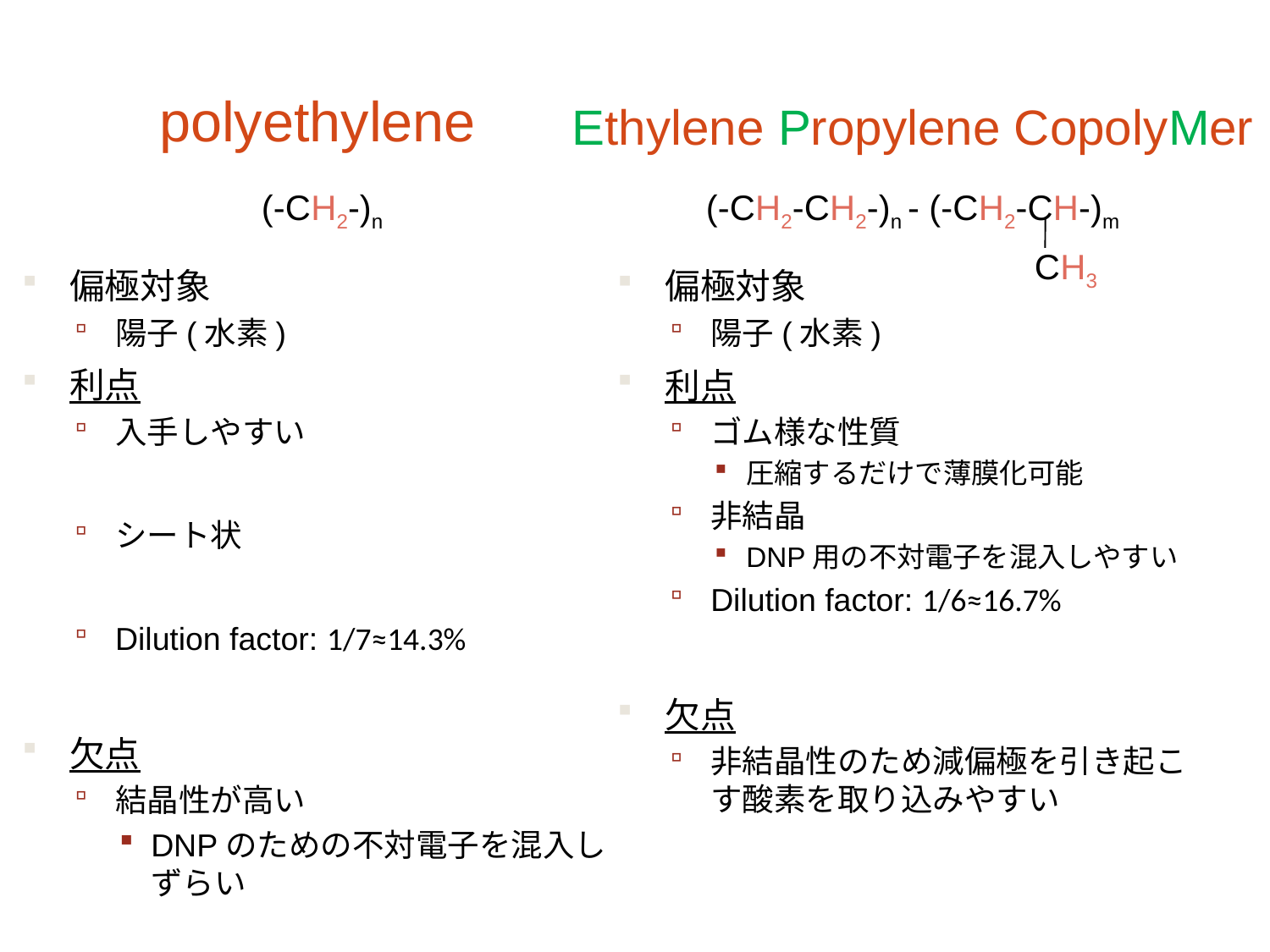

polyethylene
Ethylene Propylene CopolyMer
 (-CH2-)n
(-CH2-CH2-)n - (-CH2-CH-)m
CH3
偏極対象
陽子(水素)
利点
入手しやすい

シート状

Dilution factor: 1/7≈14.3%

欠点
結晶性が高い
DNPのための不対電子を混入しずらい
偏極対象
陽子(水素)
利点
ゴム様な性質
圧縮するだけで薄膜化可能
非結晶
DNP用の不対電子を混入しやすい
Dilution factor: 1/6≈16.7%

欠点
非結晶性のため減偏極を引き起こす酸素を取り込みやすい